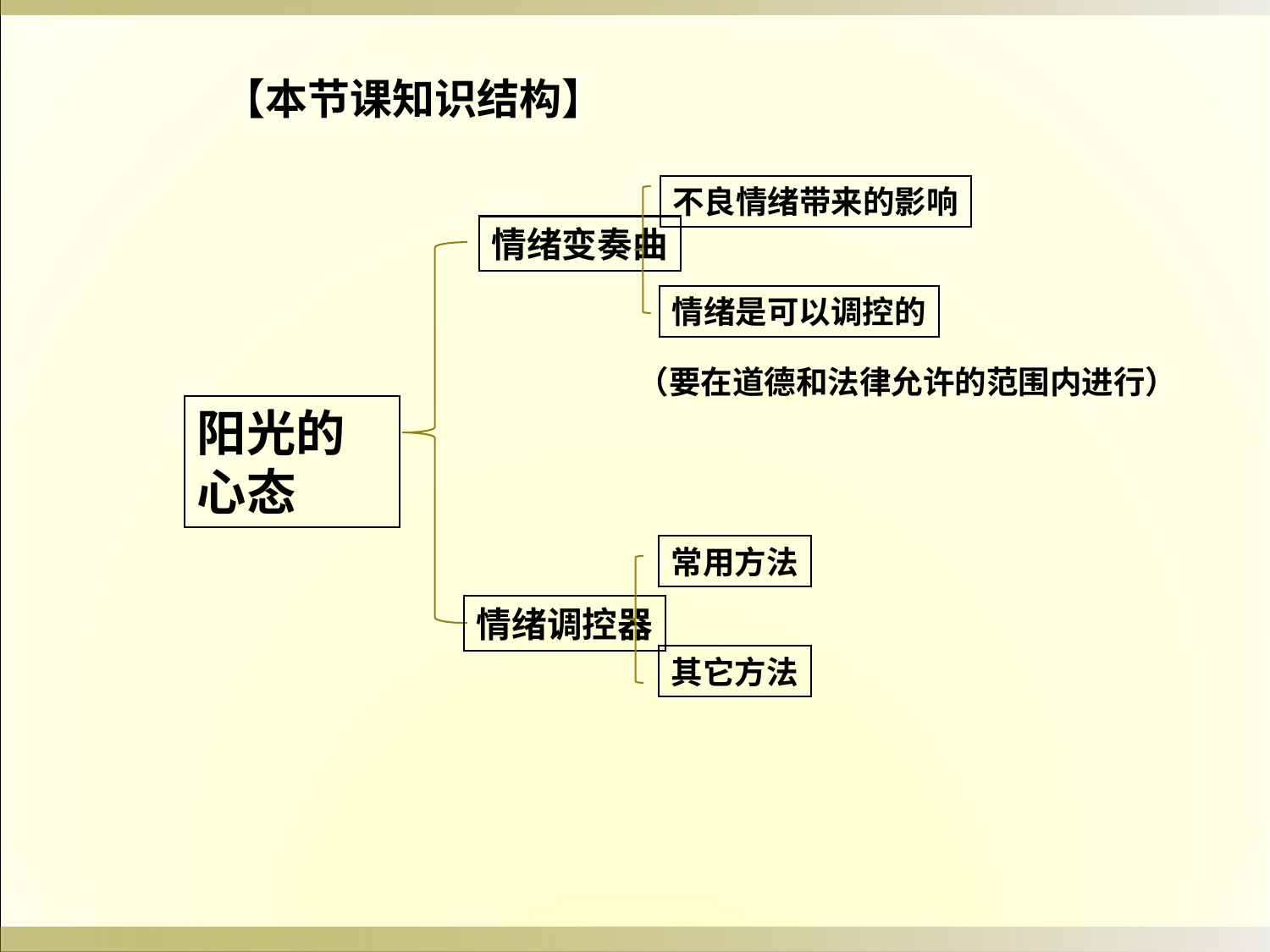

【本节课知识结构】
不良情绪带来的影响

情绪变奏曲

情绪是可以调控的
阳光的心态
常用方法

情绪调控器
（要在道德和法律允许的范围内进行）
其它方法